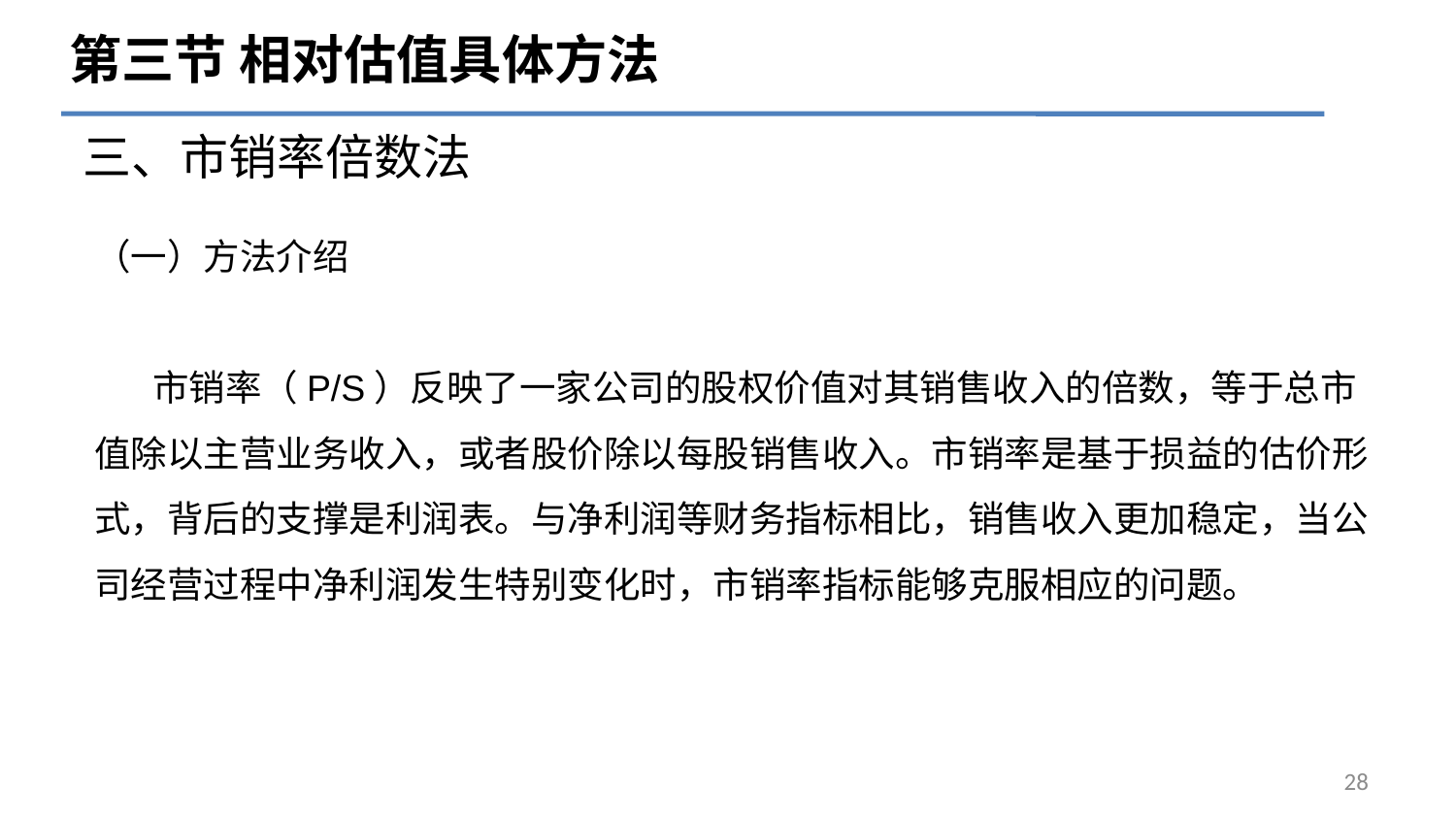

第三节 相对估值具体方法
# 三、市销率倍数法
（一）方法介绍

      市销率（P/S）反映了一家公司的股权价值对其销售收入的倍数，等于总市值除以主营业务收入，或者股价除以每股销售收入。市销率是基于损益的估价形式，背后的支撑是利润表。与净利润等财务指标相比，销售收入更加稳定，当公司经营过程中净利润发生特别变化时，市销率指标能够克服相应的问题。

28